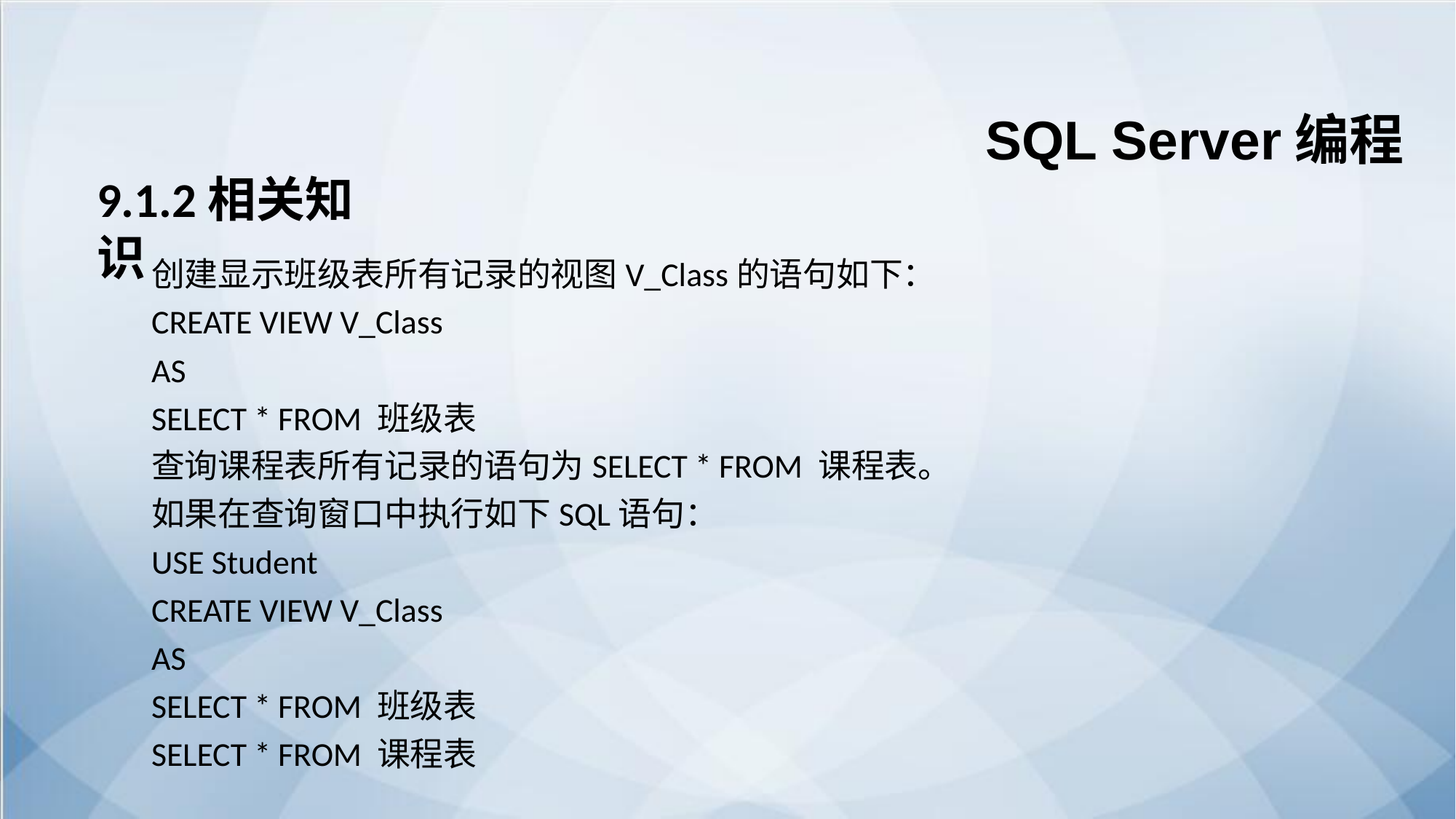

SQL Server编程
9.1.2相关知识
创建显示班级表所有记录的视图V_Class的语句如下：
CREATE VIEW V_Class
AS
SELECT * FROM 班级表
查询课程表所有记录的语句为SELECT * FROM 课程表。
如果在查询窗口中执行如下SQL语句：
USE Student
CREATE VIEW V_Class
AS
SELECT * FROM 班级表
SELECT * FROM 课程表